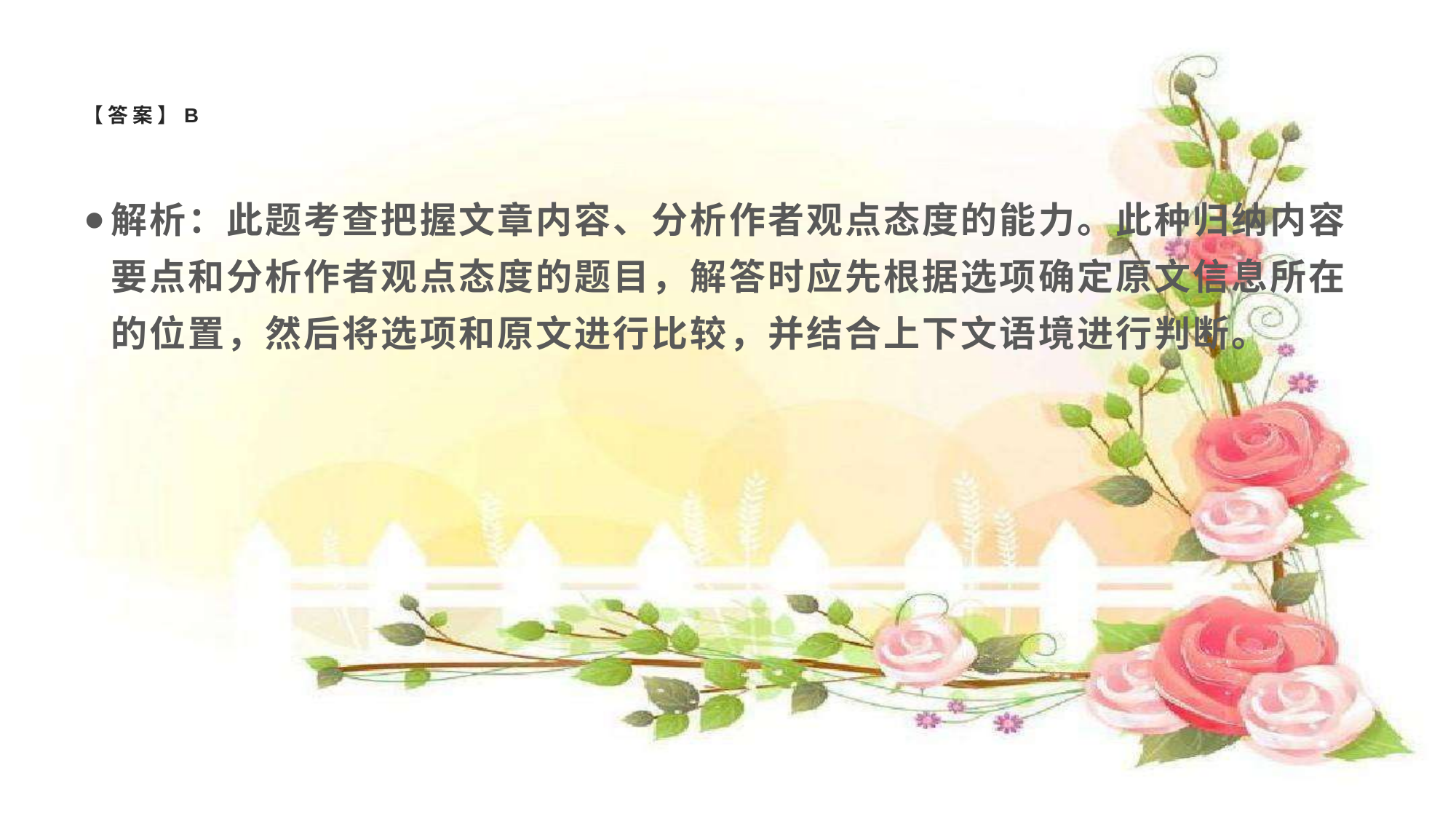

# 【答案】B
解析：此题考查把握文章内容、分析作者观点态度的能力。此种归纳内容要点和分析作者观点态度的题目，解答时应先根据选项确定原文信息所在的位置，然后将选项和原文进行比较，并结合上下文语境进行判断。